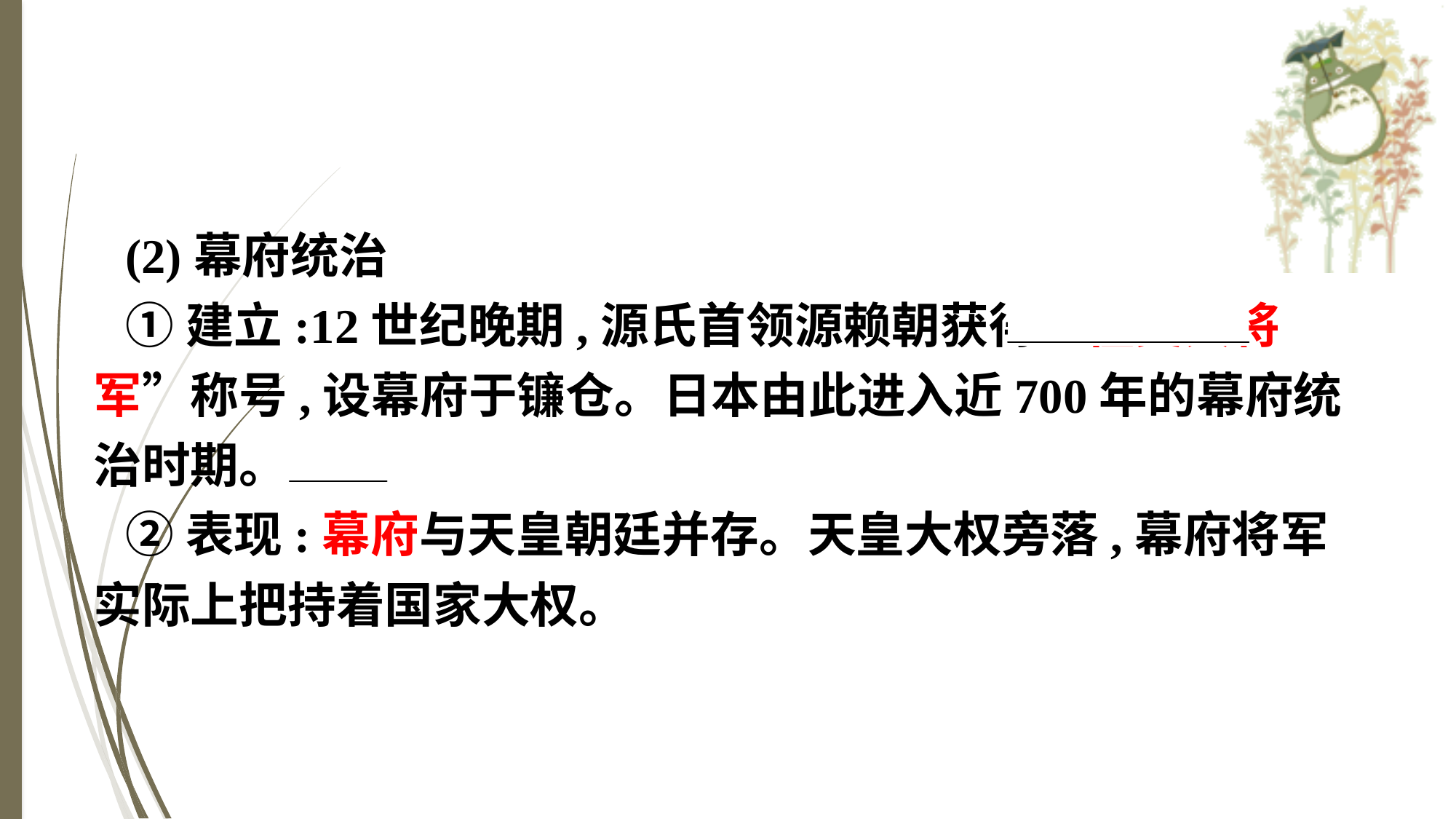

(2)幕府统治
①建立:12世纪晚期,源氏首领源赖朝获得“征夷大将军”称号,设幕府于镰仓。日本由此进入近700年的幕府统治时期。
②表现:幕府与天皇朝廷并存。天皇大权旁落,幕府将军实际上把持着国家大权。